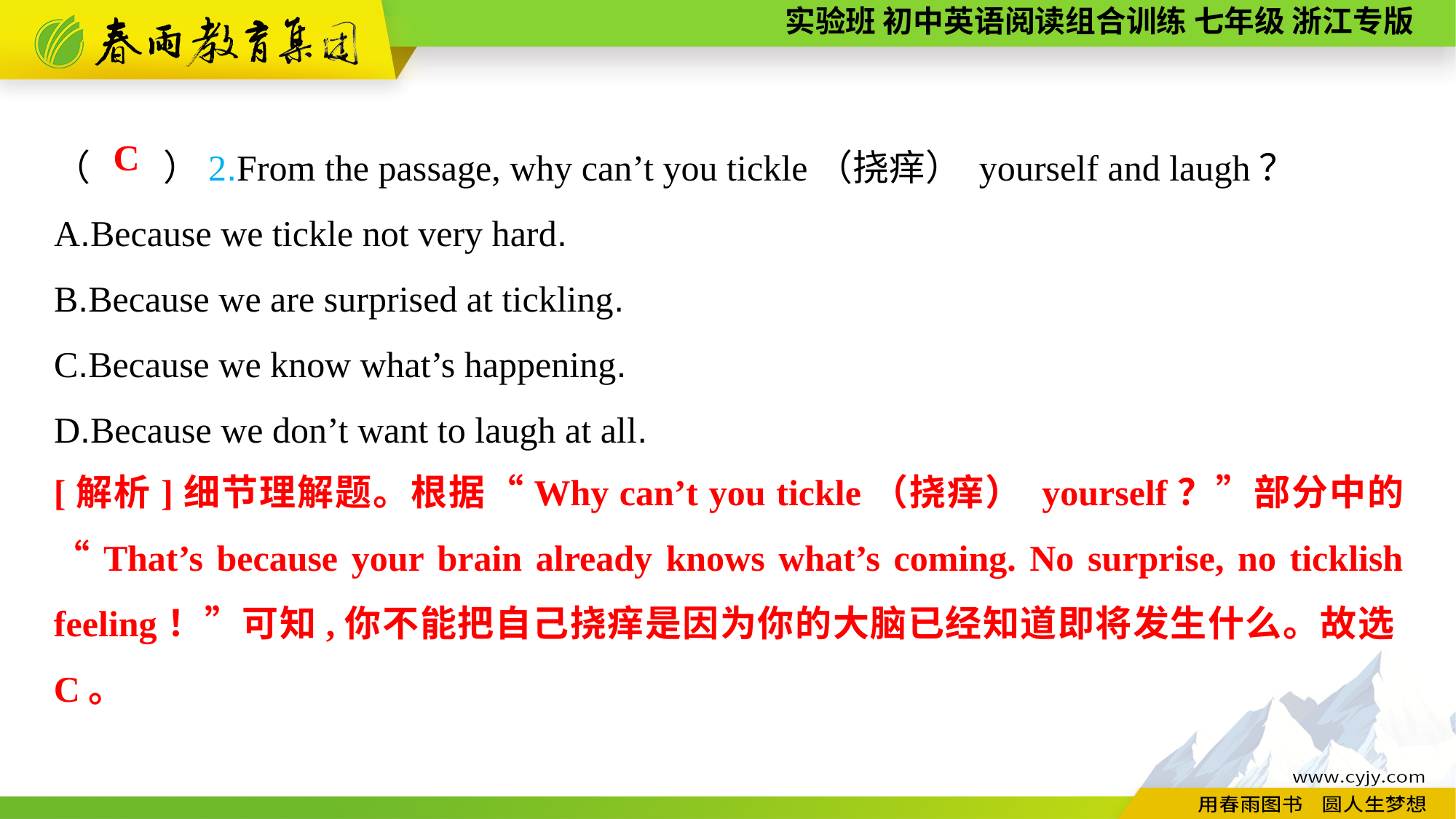

（　　）2.From the passage, why can’t you tickle（挠痒） yourself and laugh？
A.Because we tickle not very hard.
B.Because we are surprised at tickling.
C.Because we know what’s happening.
D.Because we don’t want to laugh at all.
C
[解析]细节理解题。根据“Why can’t you tickle（挠痒） yourself？”部分中的“That’s because your brain already knows what’s coming. No surprise, no ticklish feeling！”可知,你不能把自己挠痒是因为你的大脑已经知道即将发生什么。故选C。